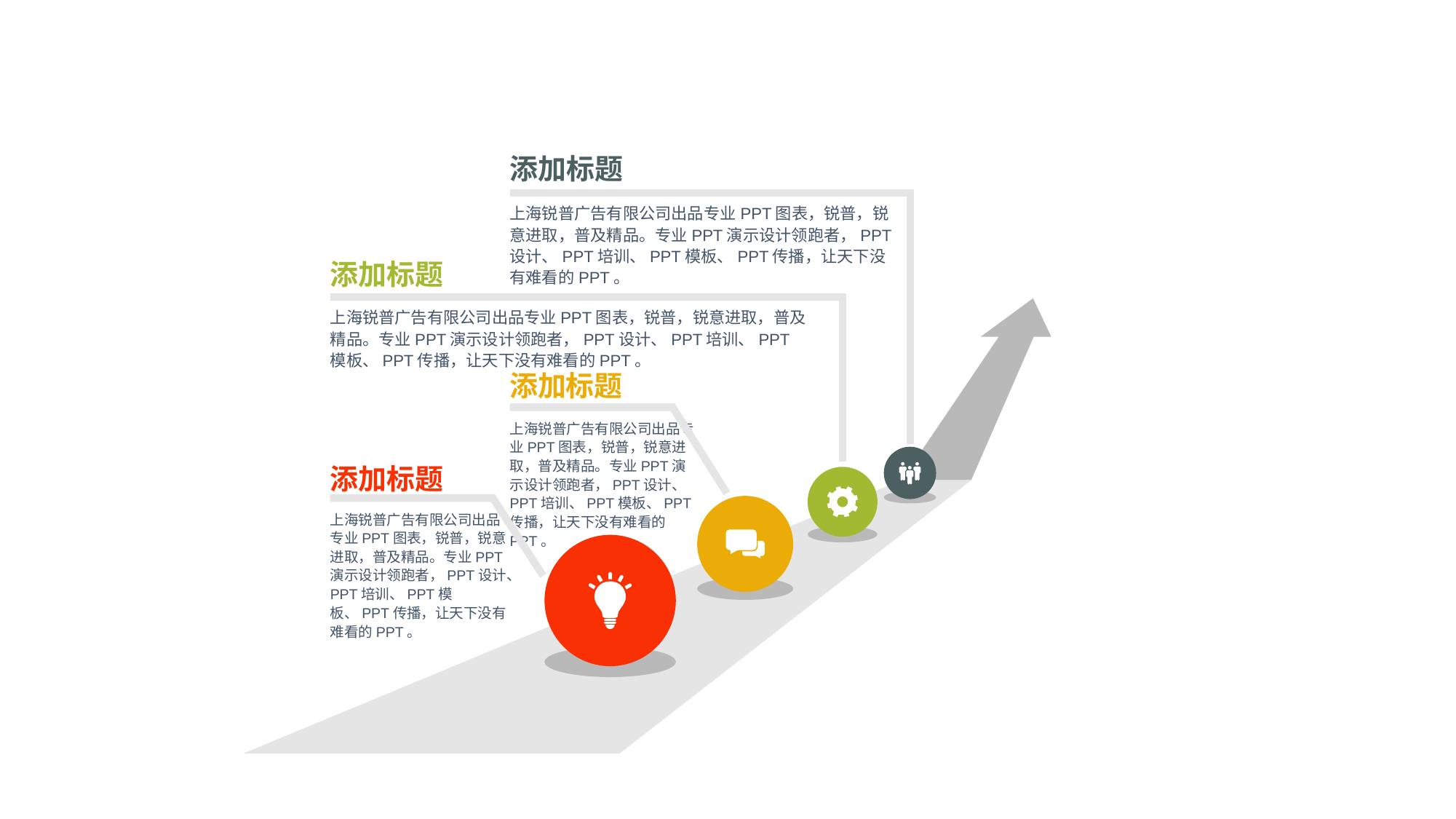

添加标题
上海锐普广告有限公司出品专业PPT图表，锐普，锐意进取，普及精品。专业PPT演示设计领跑者，PPT设计、PPT培训、PPT模板、PPT传播，让天下没有难看的PPT。
添加标题
上海锐普广告有限公司出品专业PPT图表，锐普，锐意进取，普及精品。专业PPT演示设计领跑者，PPT设计、PPT培训、PPT模板、PPT传播，让天下没有难看的PPT。
添加标题
上海锐普广告有限公司出品专业PPT图表，锐普，锐意进取，普及精品。专业PPT演示设计领跑者，PPT设计、PPT培训、PPT模板、PPT传播，让天下没有难看的PPT。
添加标题
上海锐普广告有限公司出品专业PPT图表，锐普，锐意进取，普及精品。专业PPT演示设计领跑者，PPT设计、PPT培训、PPT模板、PPT传播，让天下没有难看的PPT。